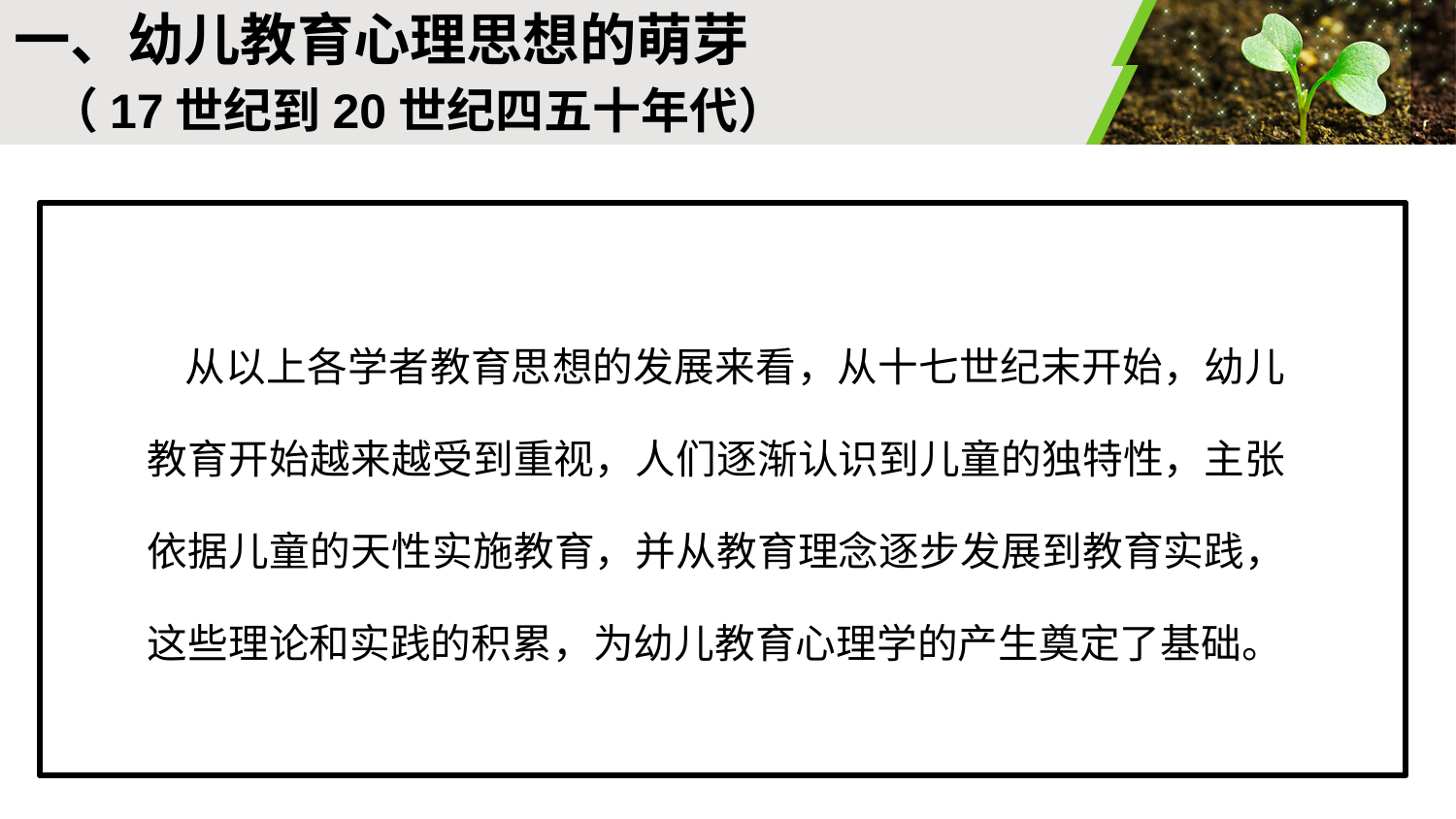

#
一、幼儿教育心理思想的萌芽
  （17世纪到20世纪四五十年代）

   从以上各学者教育思想的发展来看，从十七世纪末开始，幼儿教育开始越来越受到重视，人们逐渐认识到儿童的独特性，主张依据儿童的天性实施教育，并从教育理念逐步发展到教育实践，这些理论和实践的积累，为幼儿教育心理学的产生奠定了基础。